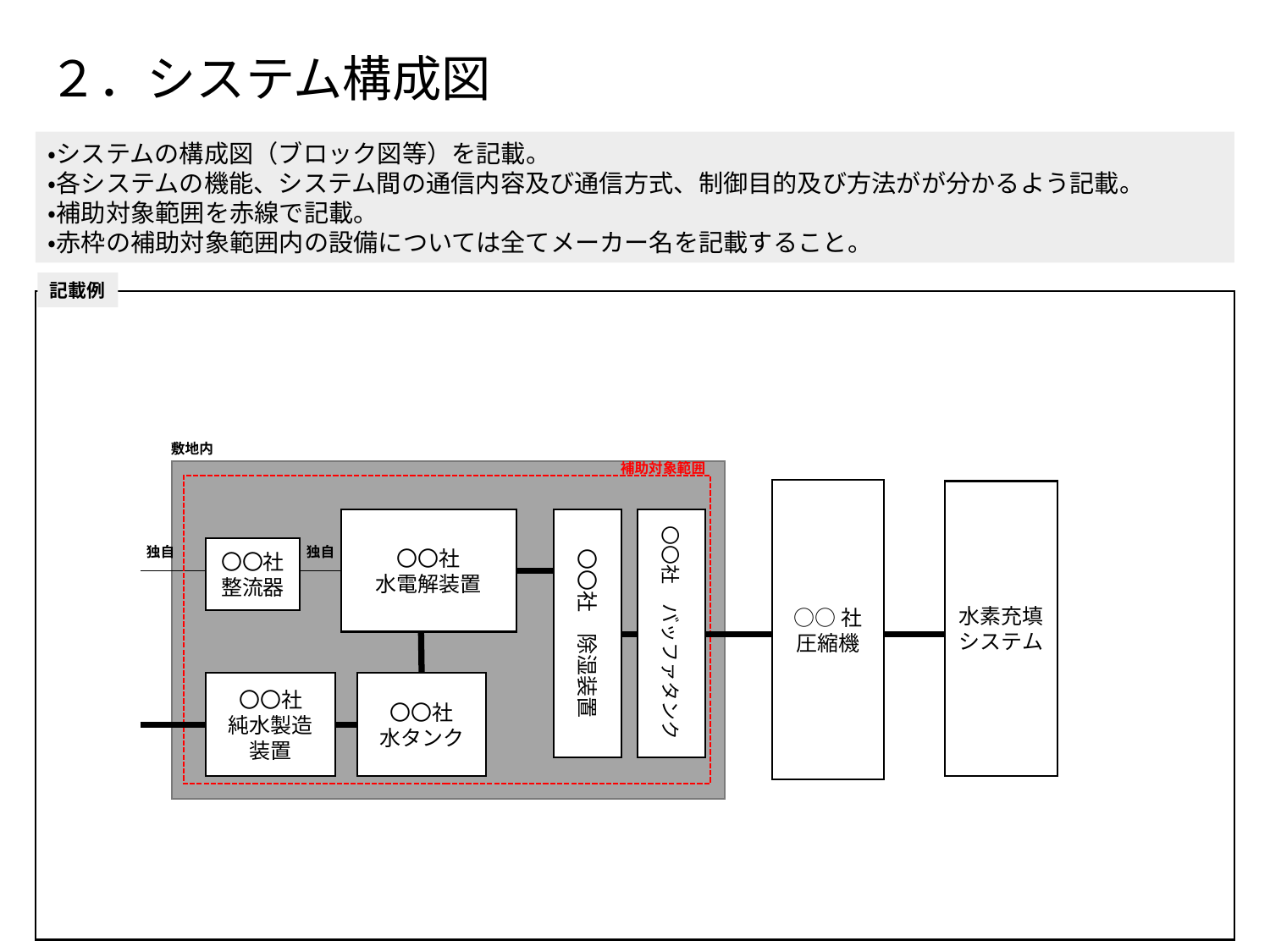

# ２．システム構成図
・システムの構成図（ブロック図等）を記載。
・各システムの機能、システム間の通信内容及び通信方式、制御目的及び方法がが分かるよう記載。
・補助対象範囲を赤線で記載。
・赤枠の補助対象範囲内の設備については全てメーカー名を記載すること。
記載例

敷地内
補助対象範囲

○○社
圧縮機
水素充填システム
〇〇社　除湿装置
〇〇社　バッファタンク
〇〇社
水電解装置
独自
独自
〇〇社
整流器
〇〇社
純水製造装置
〇〇社
水タンク